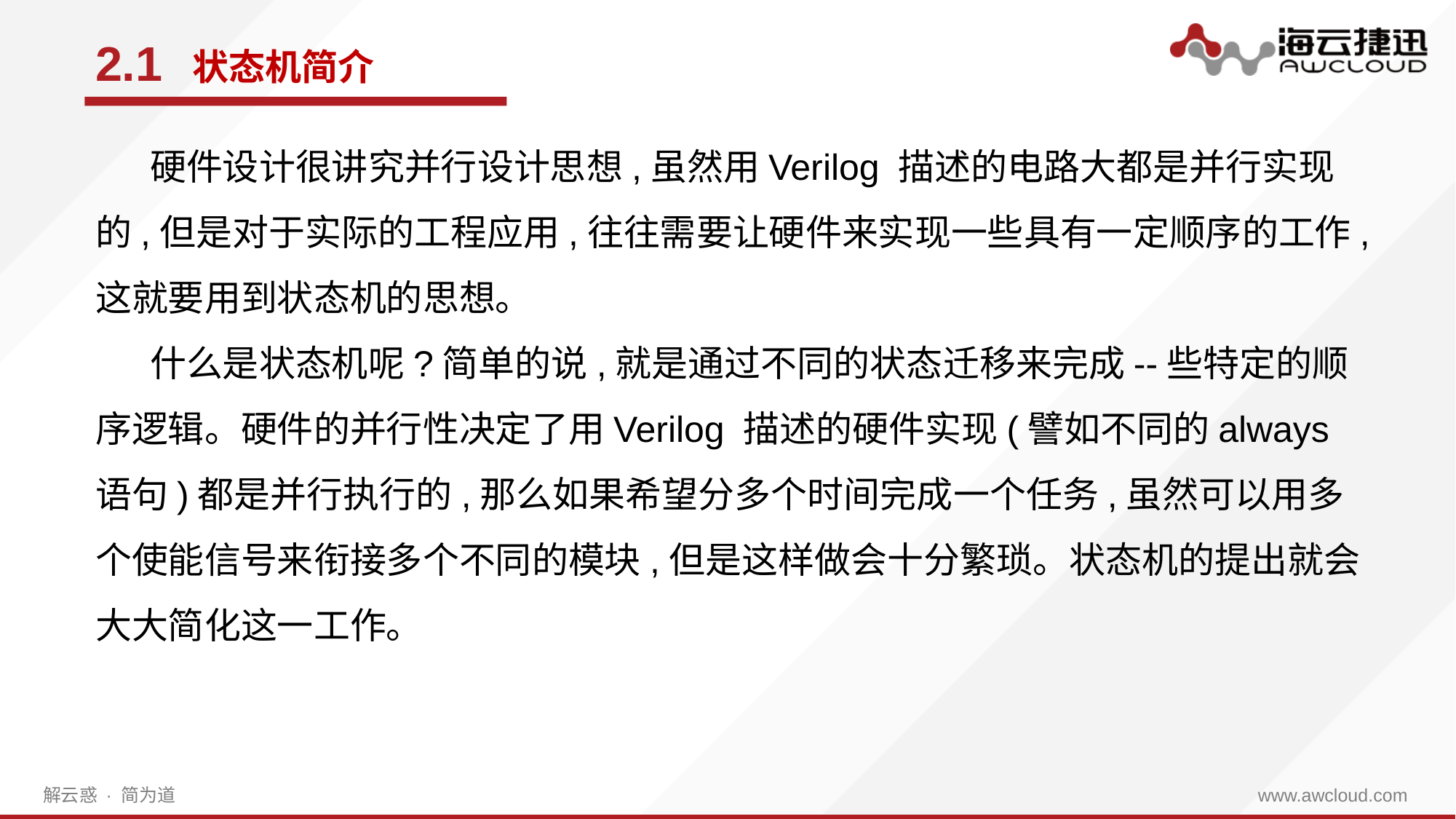

2.1
状态机简介

硬件设计很讲究并行设计思想,虽然用Verilog 描述的电路大都是并行实现的,但是对于实际的工程应用,往往需要让硬件来实现一些具有一定顺序的工作,这就要用到状态机的思想。
什么是状态机呢?简单的说,就是通过不同的状态迁移来完成--些特定的顺序逻辑。硬件的并行性决定了用Verilog 描述的硬件实现(譬如不同的always语句)都是并行执行的,那么如果希望分多个时间完成一个任务,虽然可以用多个使能信号来衔接多个不同的模块,但是这样做会十分繁琐。状态机的提出就会大大简化这一工作。
e7d195523061f1c0205959036996ad55c215b892a7aac5c0B9ADEF7896FB48F2EF97163A2DE1401E1875DEDC438B7864AD24CA23553DBBBD975DAF4CAD4A2592689FFB6CEE59FFA55B2702D0E5EE29CD13A772EDE6F53528E69C5E9D25D472BDE10ED2E098947D65F27977D4F705C1FD4E05B93AC973C3A05509AF0DFFB6A805B38B5F304DD5A8D4